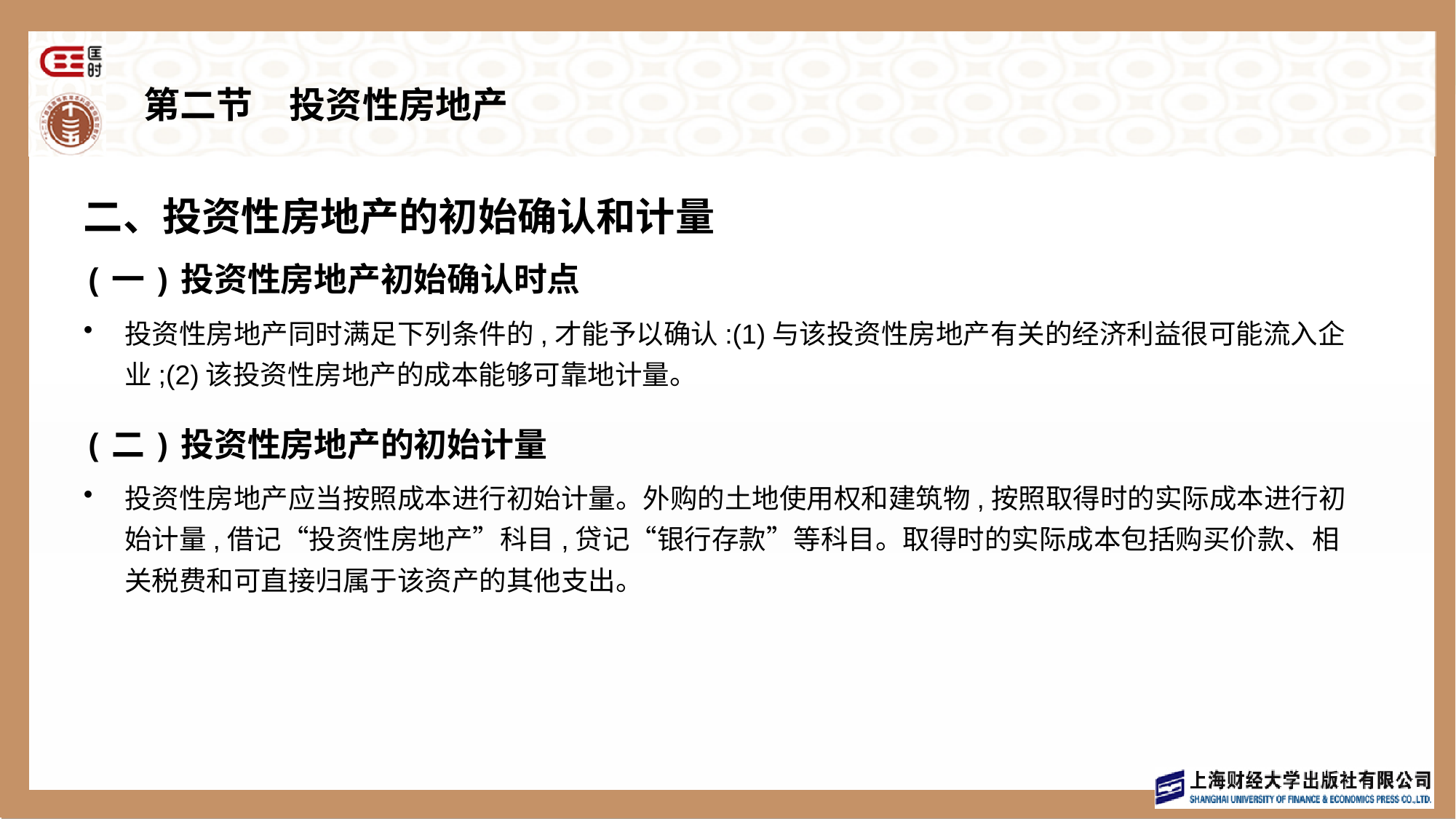

# 第二节　投资性房地产
二、投资性房地产的初始确认和计量
(一)投资性房地产初始确认时点
投资性房地产同时满足下列条件的,才能予以确认:(1)与该投资性房地产有关的经济利益很可能流入企业;(2)该投资性房地产的成本能够可靠地计量。
(二)投资性房地产的初始计量
投资性房地产应当按照成本进行初始计量。外购的土地使用权和建筑物,按照取得时的实际成本进行初始计量,借记“投资性房地产”科目,贷记“银行存款”等科目。取得时的实际成本包括购买价款、相关税费和可直接归属于该资产的其他支出。